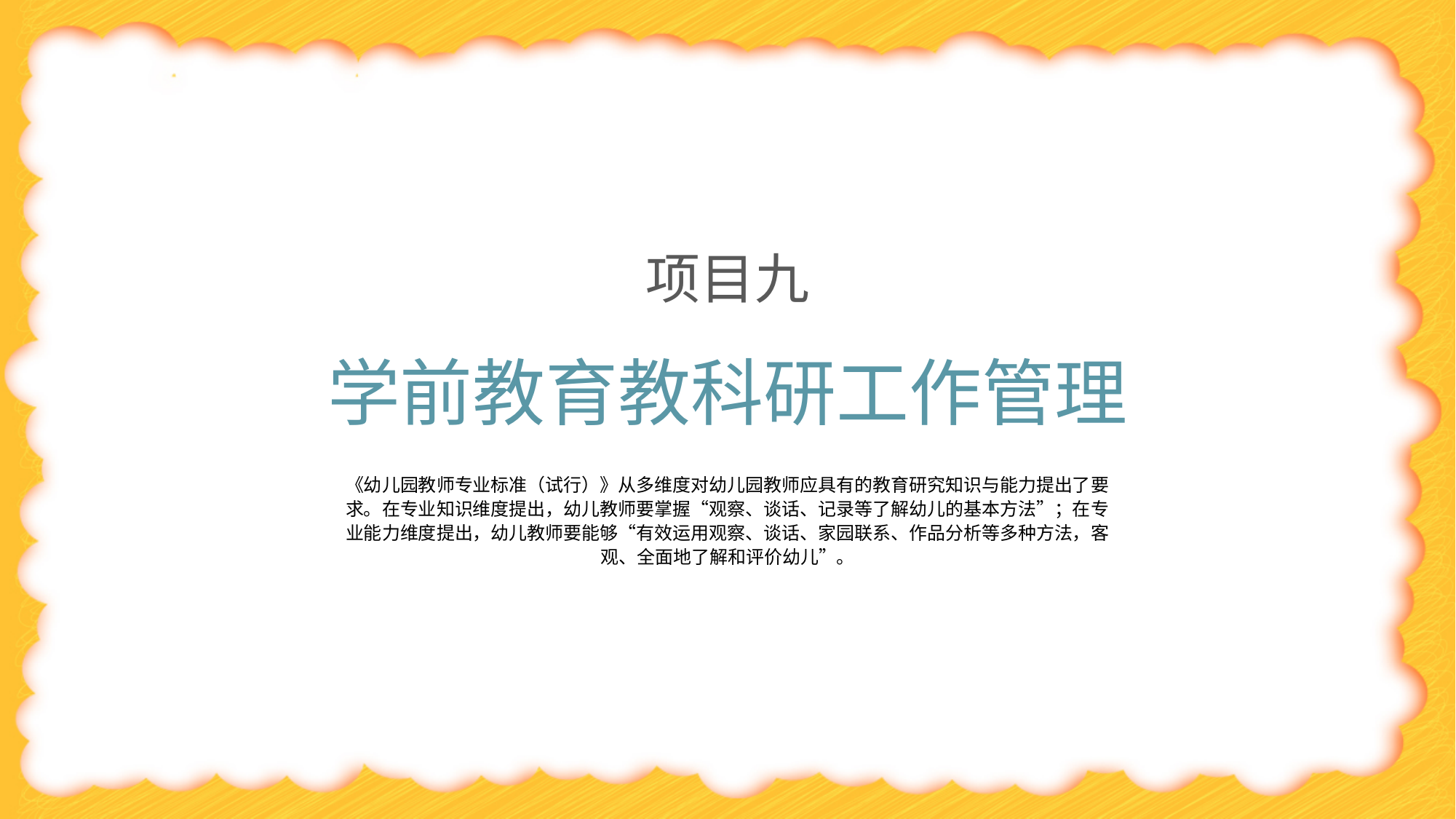

项目九
学前教育教科研工作管理
《幼儿园教师专业标准（试行）》从多维度对幼儿园教师应具有的教育研究知识与能力提出了要求。在专业知识维度提出，幼儿教师要掌握“观察、谈话、记录等了解幼儿的基本方法”；在专业能力维度提出，幼儿教师要能够“有效运用观察、谈话、家园联系、作品分析等多种方法，客观、全面地了解和评价幼儿”。